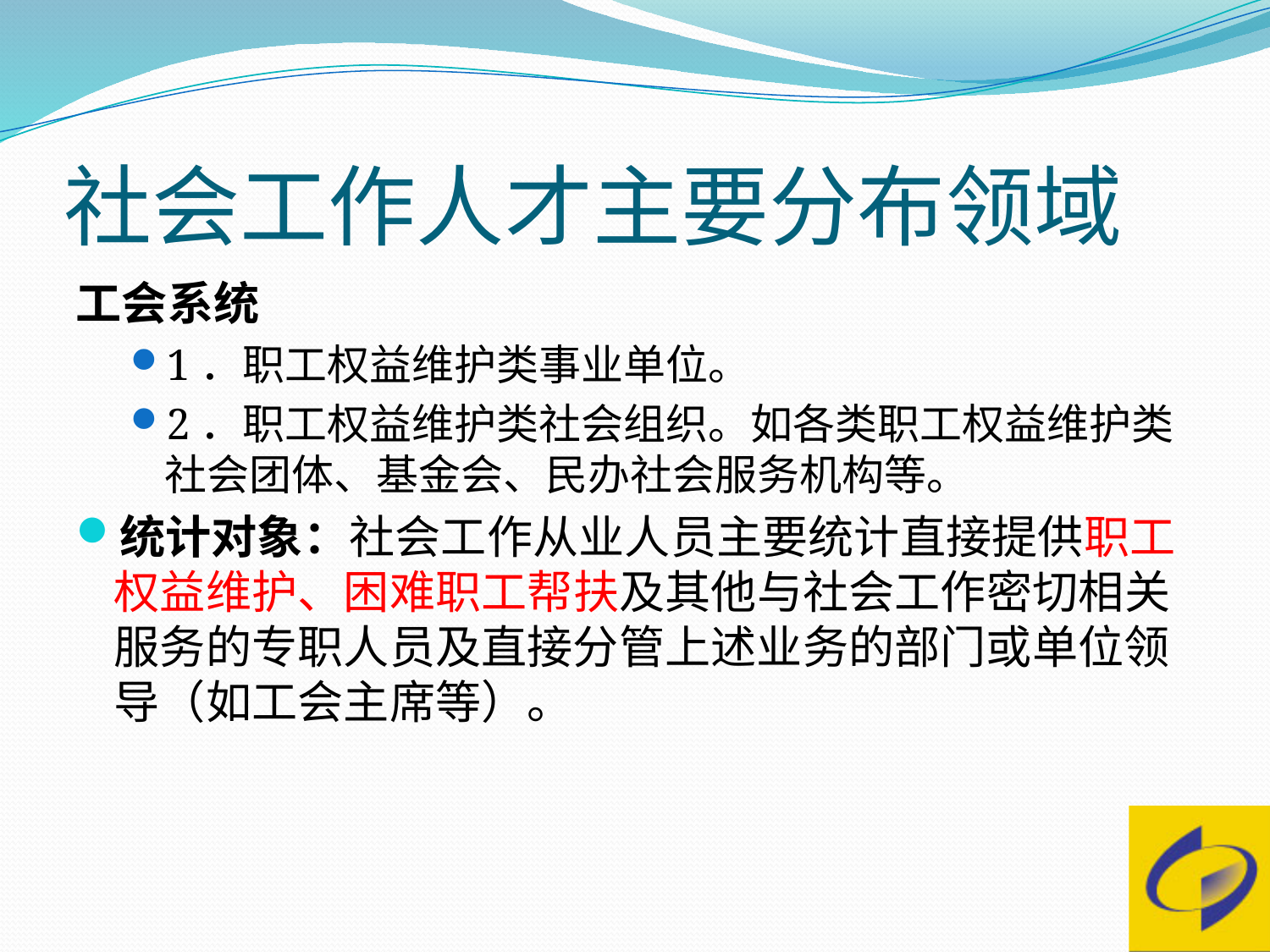

# 社会工作人才主要分布领域
工会系统
1．职工权益维护类事业单位。
2．职工权益维护类社会组织。如各类职工权益维护类社会团体、基金会、民办社会服务机构等。
统计对象：社会工作从业人员主要统计直接提供职工权益维护、困难职工帮扶及其他与社会工作密切相关服务的专职人员及直接分管上述业务的部门或单位领导（如工会主席等）。